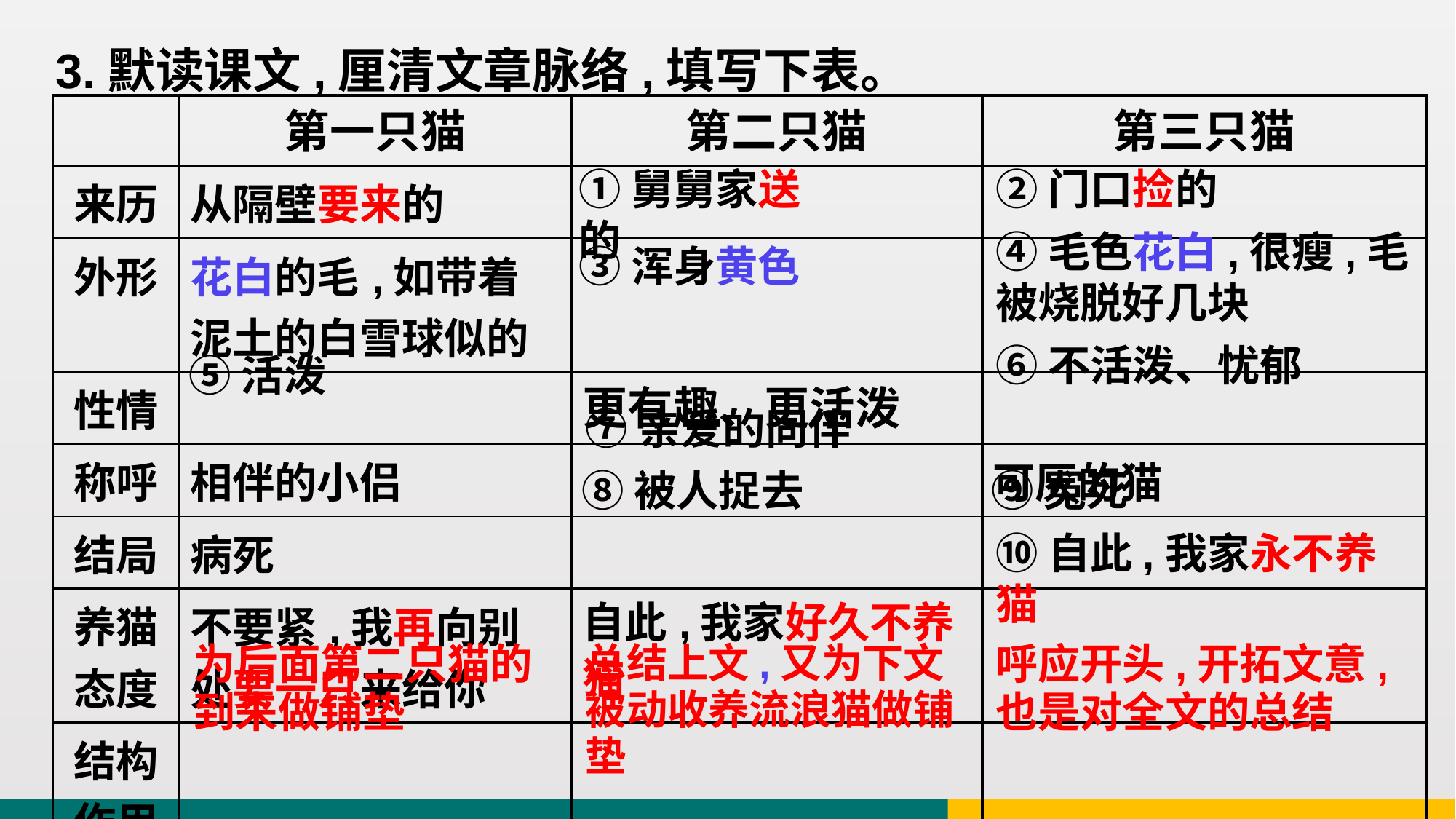

3.默读课文,厘清文章脉络,填写下表。
|  | 第一只猫 | 第二只猫 | 第三只猫 |
| --- | --- | --- | --- |
| 来历 | 从隔壁要来的 |  |  |
| 外形 | 花白的毛,如带着泥土的白雪球似的 |  |  |
| 性情 |  | 更有趣、更活泼 |  |
| 称呼 | 相伴的小侣 |  | 可厌的猫 |
| 结局 | 病死 |  |  |
| 养猫态度 | 不要紧,我再向别处要一只来给你 | 自此,我家好久不养猫 |  |
| 结构作用 |  |  |  |
①舅舅家送的
②门口捡的
④毛色花白,很瘦,毛被烧脱好几块
③浑身黄色
⑥不活泼、忧郁
⑤活泼
⑦亲爱的同伴
⑧被人捉去
⑨冤死
⑩自此,我家永不养猫
为后面第二只猫的到来做铺垫
总结上文,又为下文被动收养流浪猫做铺垫
呼应开头,开拓文意,也是对全文的总结